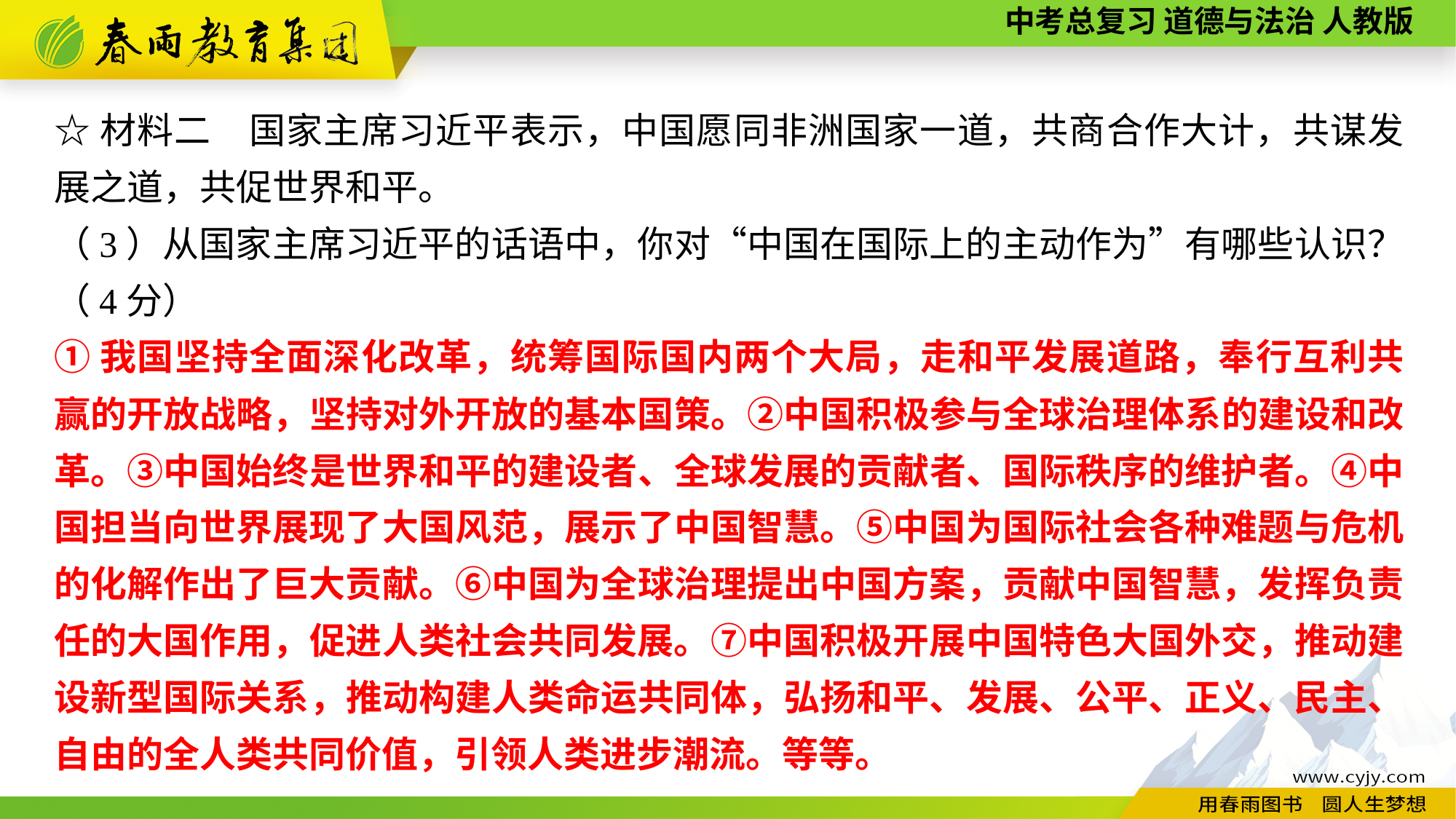

☆材料二　国家主席习近平表示，中国愿同非洲国家一道，共商合作大计，共谋发展之道，共促世界和平。
（3）从国家主席习近平的话语中，你对“中国在国际上的主动作为”有哪些认识？（4分）
①我国坚持全面深化改革，统筹国际国内两个大局，走和平发展道路，奉行互利共赢的开放战略，坚持对外开放的基本国策。②中国积极参与全球治理体系的建设和改革。③中国始终是世界和平的建设者、全球发展的贡献者、国际秩序的维护者。④中国担当向世界展现了大国风范，展示了中国智慧。⑤中国为国际社会各种难题与危机的化解作出了巨大贡献。⑥中国为全球治理提出中国方案，贡献中国智慧，发挥负责任的大国作用，促进人类社会共同发展。⑦中国积极开展中国特色大国外交，推动建设新型国际关系，推动构建人类命运共同体，弘扬和平、发展、公平、正义、民主、自由的全人类共同价值，引领人类进步潮流。等等。